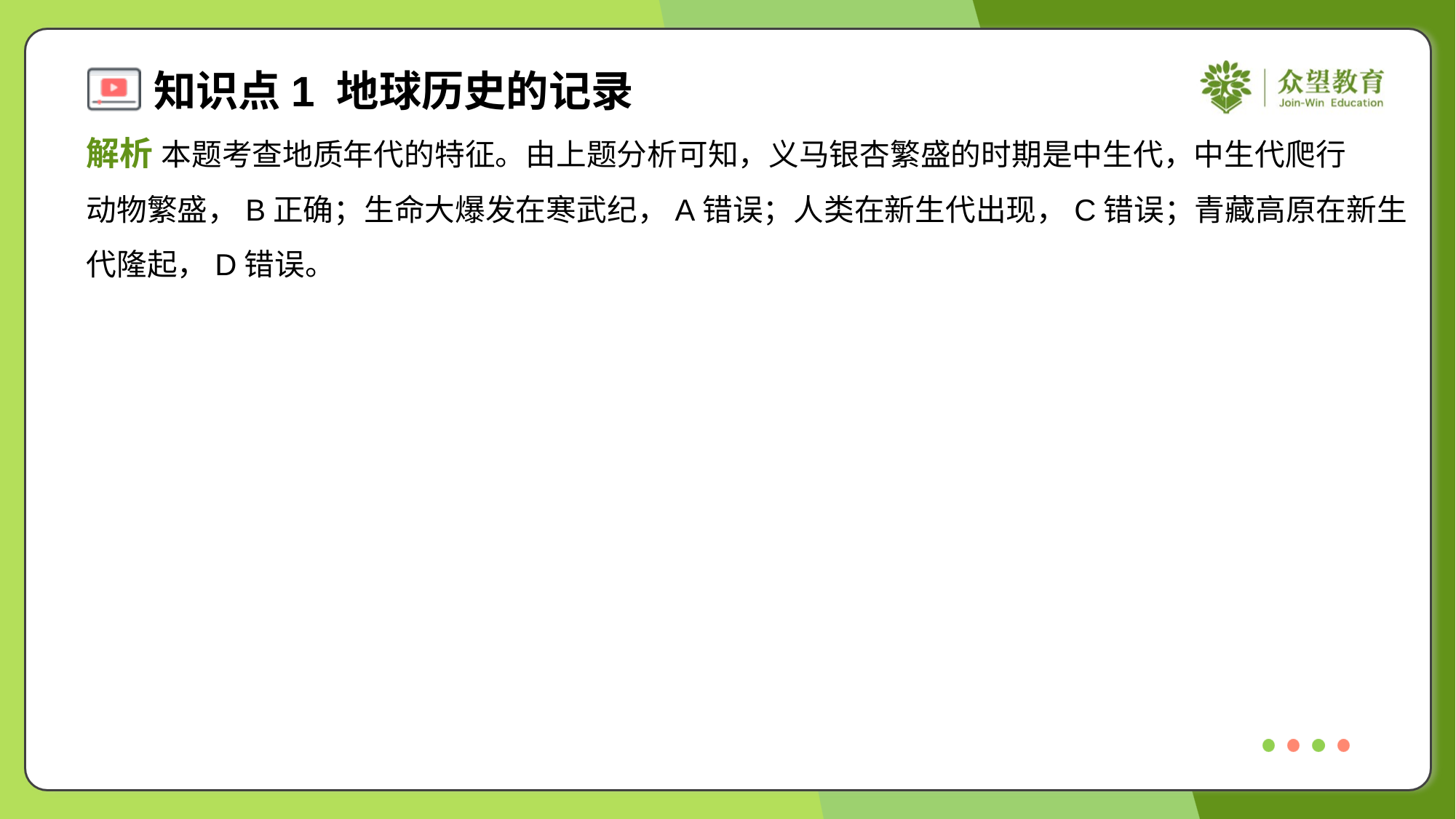

解析 本题考查地质年代的特征。由上题分析可知，义马银杏繁盛的时期是中生代，中生代爬行
动物繁盛，B正确；生命大爆发在寒武纪，A错误；人类在新生代出现，C错误；青藏高原在新生
代隆起，D错误。